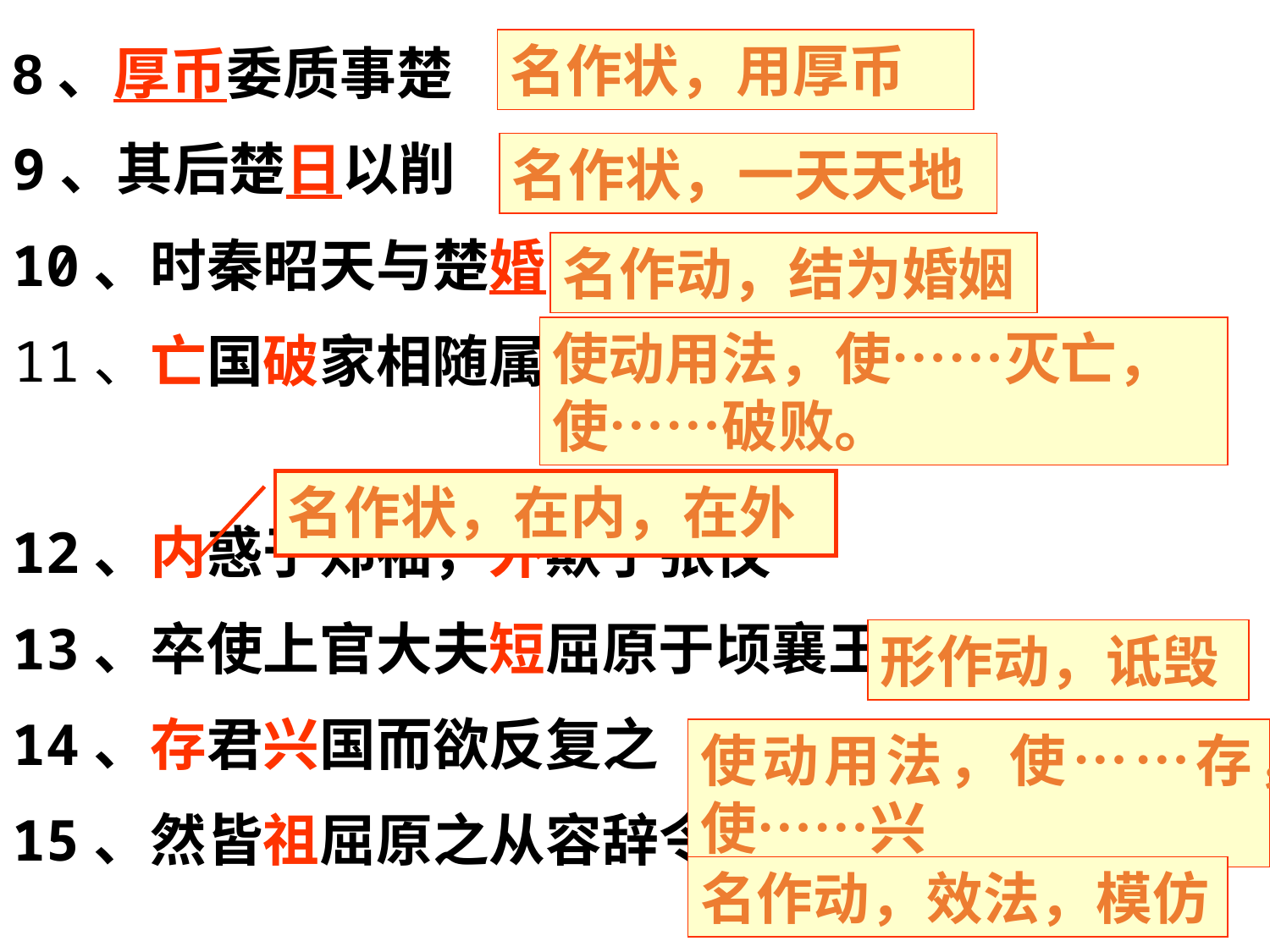

名作状，用厚币
8、厚币委质事楚
9、其后楚日以削
10、时秦昭天与楚婚
11、亡国破家相随属

12、内惑于郑袖，外欺于张仪
13、卒使上官大夫短屈原于顷襄王
14、存君兴国而欲反复之
15、然皆祖屈原之从容辞令
名作状，一天天地
名作动，结为婚姻
使动用法，使……灭亡，使……破败。
名作状，在内，在外
形作动，诋毁
使动用法，使……存，使……兴
名作动，效法，模仿